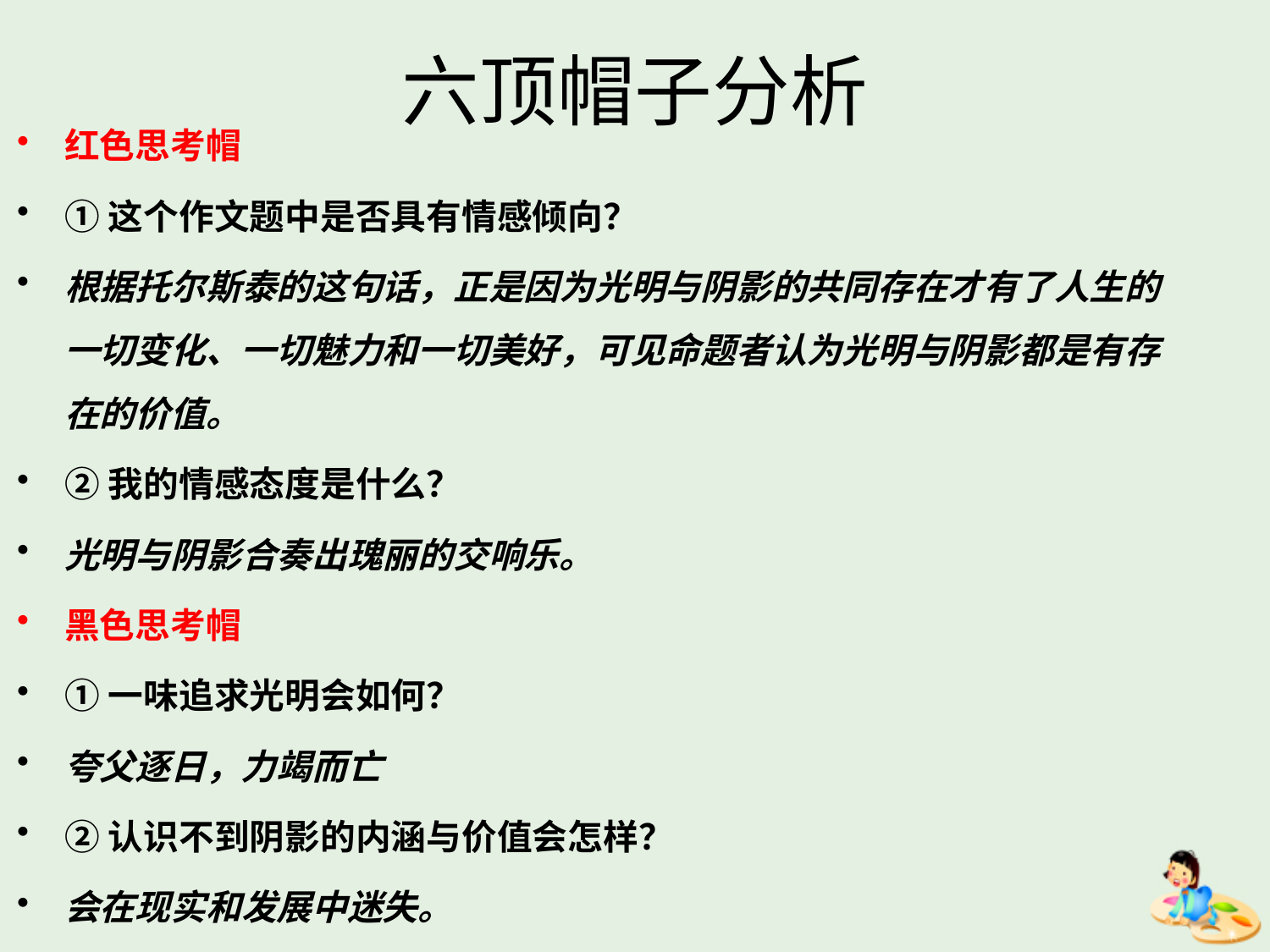

# 六顶帽子分析
红色思考帽
①这个作文题中是否具有情感倾向？
根据托尔斯泰的这句话，正是因为光明与阴影的共同存在才有了人生的一切变化、一切魅力和一切美好，可见命题者认为光明与阴影都是有存在的价值。
②我的情感态度是什么？
光明与阴影合奏出瑰丽的交响乐。
黑色思考帽
①一味追求光明会如何？
夸父逐日，力竭而亡
②认识不到阴影的内涵与价值会怎样？
会在现实和发展中迷失。